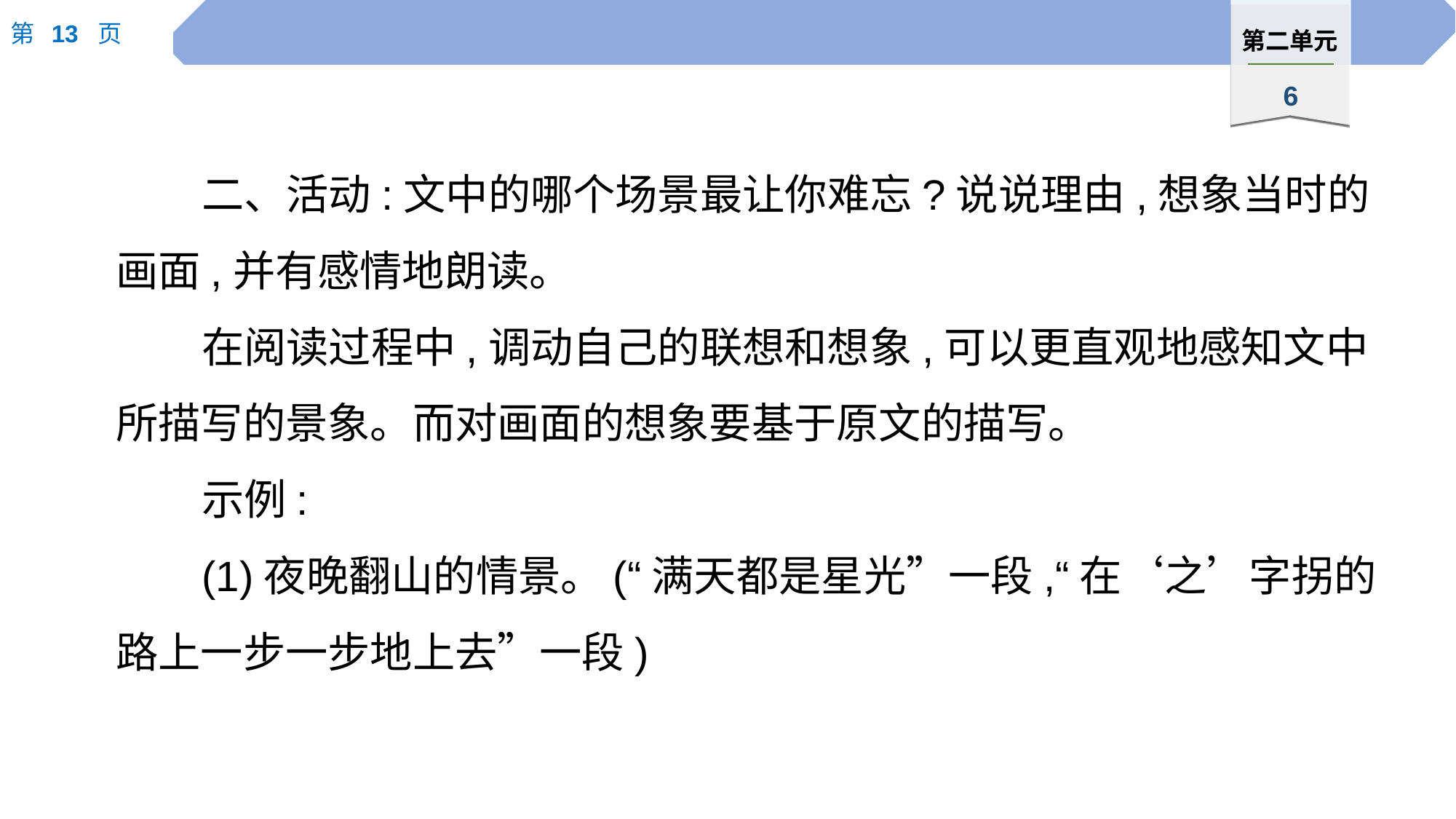

二、活动:文中的哪个场景最让你难忘?说说理由,想象当时的画面,并有感情地朗读。
在阅读过程中,调动自己的联想和想象,可以更直观地感知文中所描写的景象。而对画面的想象要基于原文的描写。
示例:
(1)夜晚翻山的情景。(“满天都是星光”一段,“在‘之’字拐的路上一步一步地上去”一段)